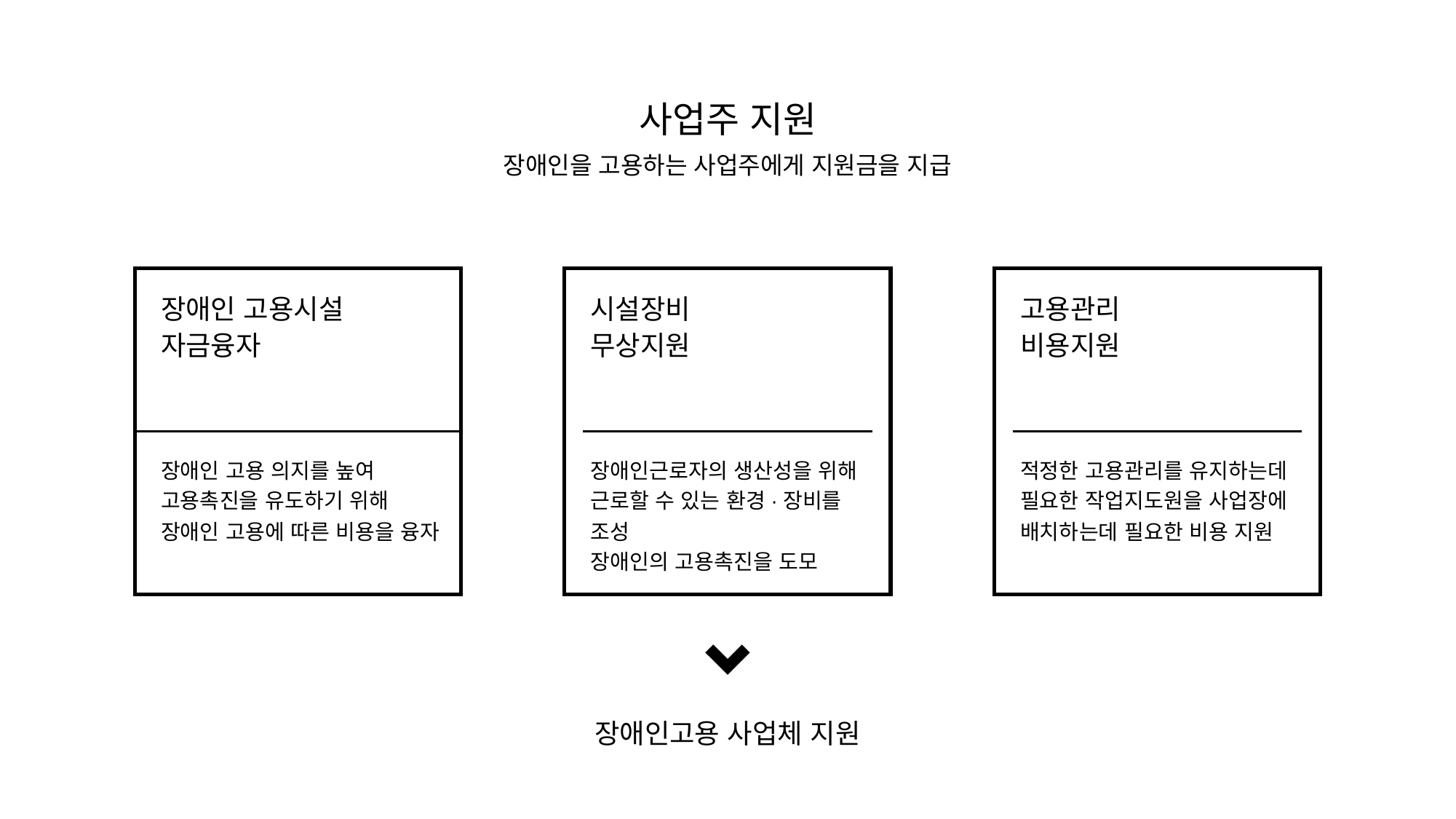

사업주 지원
장애인을 고용하는 사업주에게 지원금을 지급

장애인 고용시설
자금융자
장애인 고용 의지를 높여
고용촉진을 유도하기 위해
장애인 고용에 따른 비용을 융자

시설장비
무상지원
장애인근로자의 생산성을 위해
근로할 수 있는 환경·장비를 조성
장애인의 고용촉진을 도모

고용관리
비용지원
적정한 고용관리를 유지하는데
필요한 작업지도원을 사업장에
배치하는데 필요한 비용 지원

장애인고용 사업체 지원